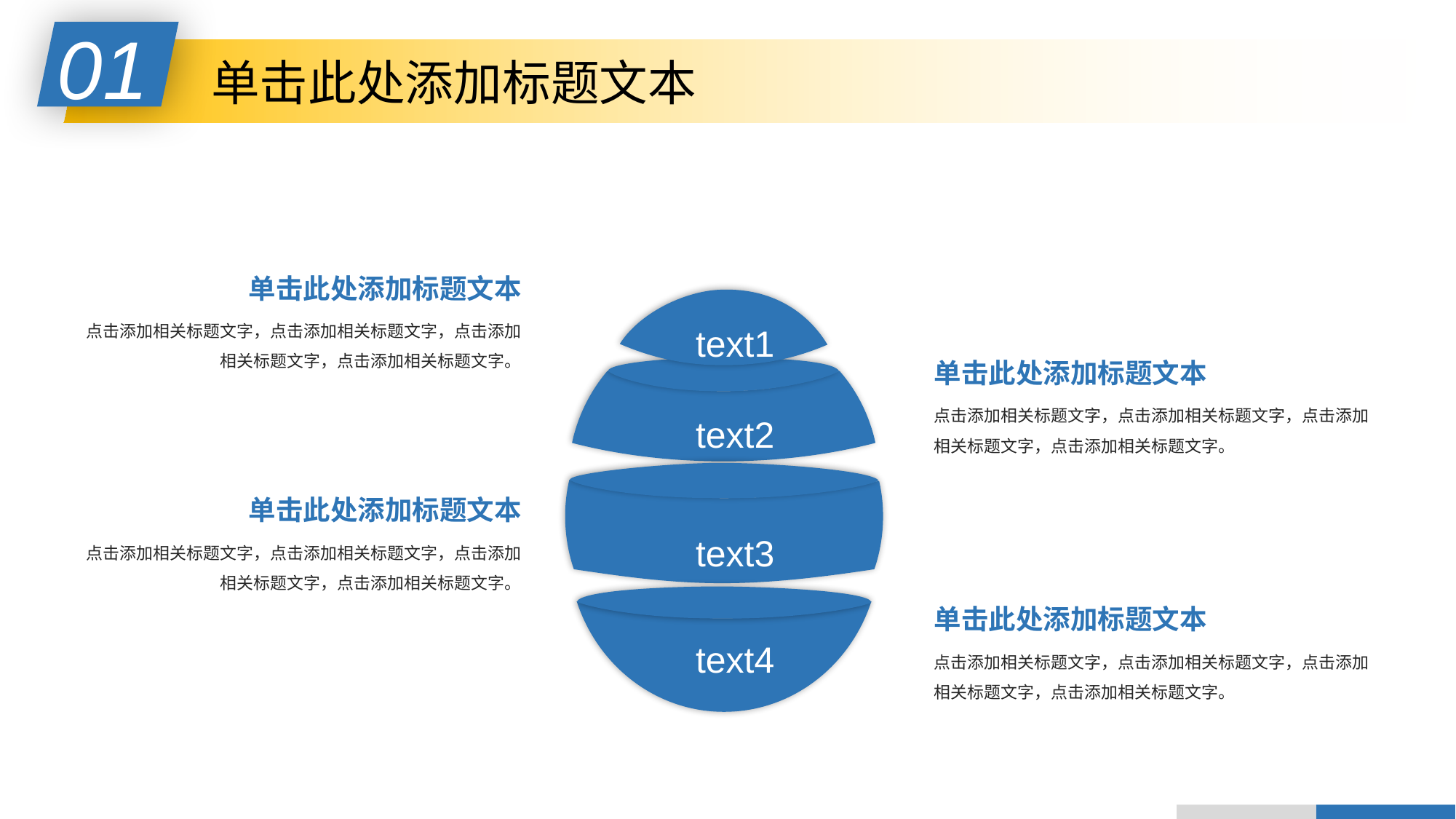

01
单击此处添加标题文本
单击此处添加标题文本
点击添加相关标题文字，点击添加相关标题文字，点击添加相关标题文字，点击添加相关标题文字。

text1
单击此处添加标题文本
点击添加相关标题文字，点击添加相关标题文字，点击添加相关标题文字，点击添加相关标题文字。

text2

text3
单击此处添加标题文本
点击添加相关标题文字，点击添加相关标题文字，点击添加相关标题文字，点击添加相关标题文字。

text4
单击此处添加标题文本
点击添加相关标题文字，点击添加相关标题文字，点击添加相关标题文字，点击添加相关标题文字。